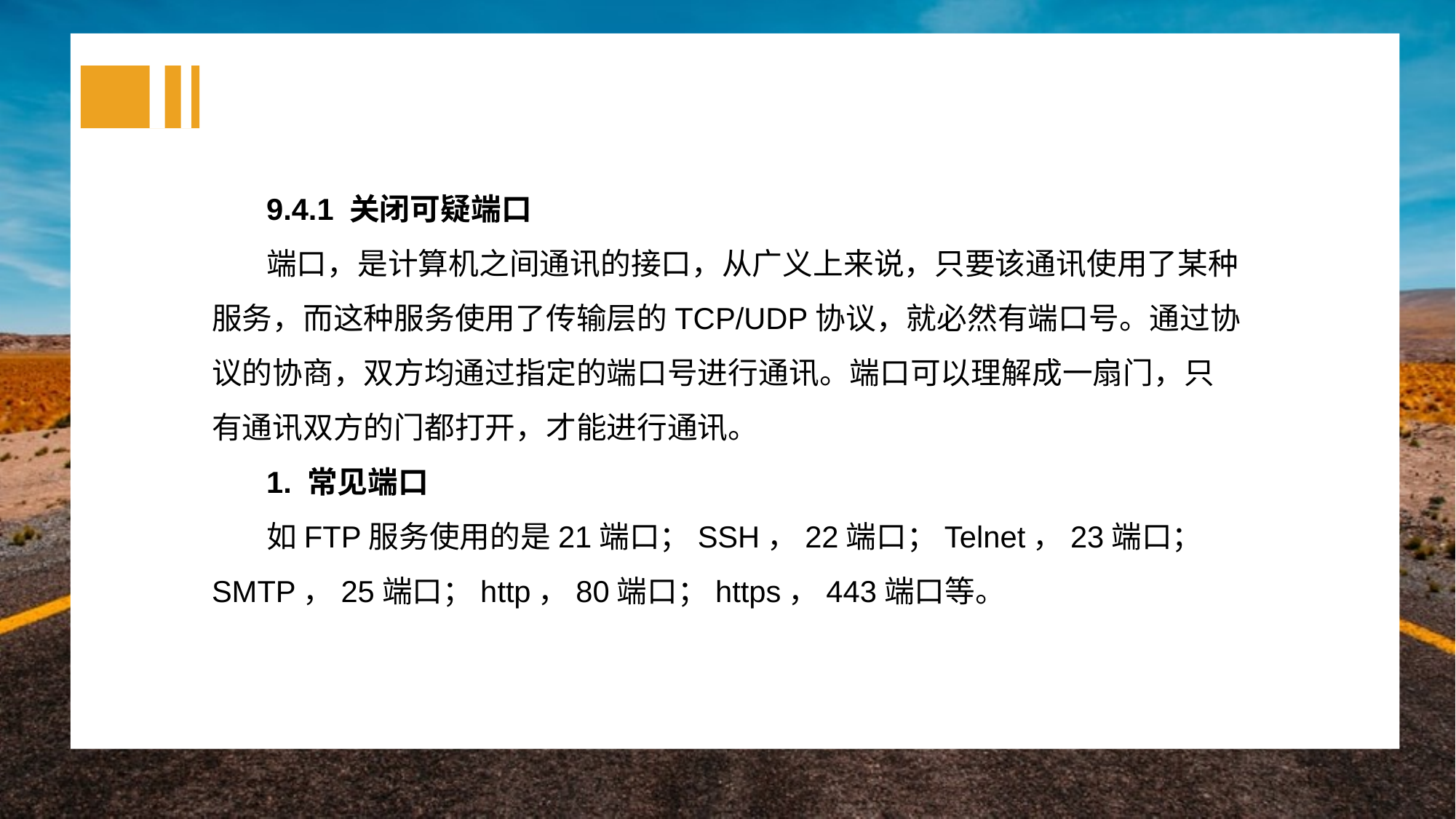

9.4.1 关闭可疑端口
端口，是计算机之间通讯的接口，从广义上来说，只要该通讯使用了某种服务，而这种服务使用了传输层的TCP/UDP协议，就必然有端口号。通过协议的协商，双方均通过指定的端口号进行通讯。端口可以理解成一扇门，只有通讯双方的门都打开，才能进行通讯。
1. 常见端口
如FTP服务使用的是21端口；SSH，22端口；Telnet，23端口；SMTP，25端口；http，80端口；https，443端口等。